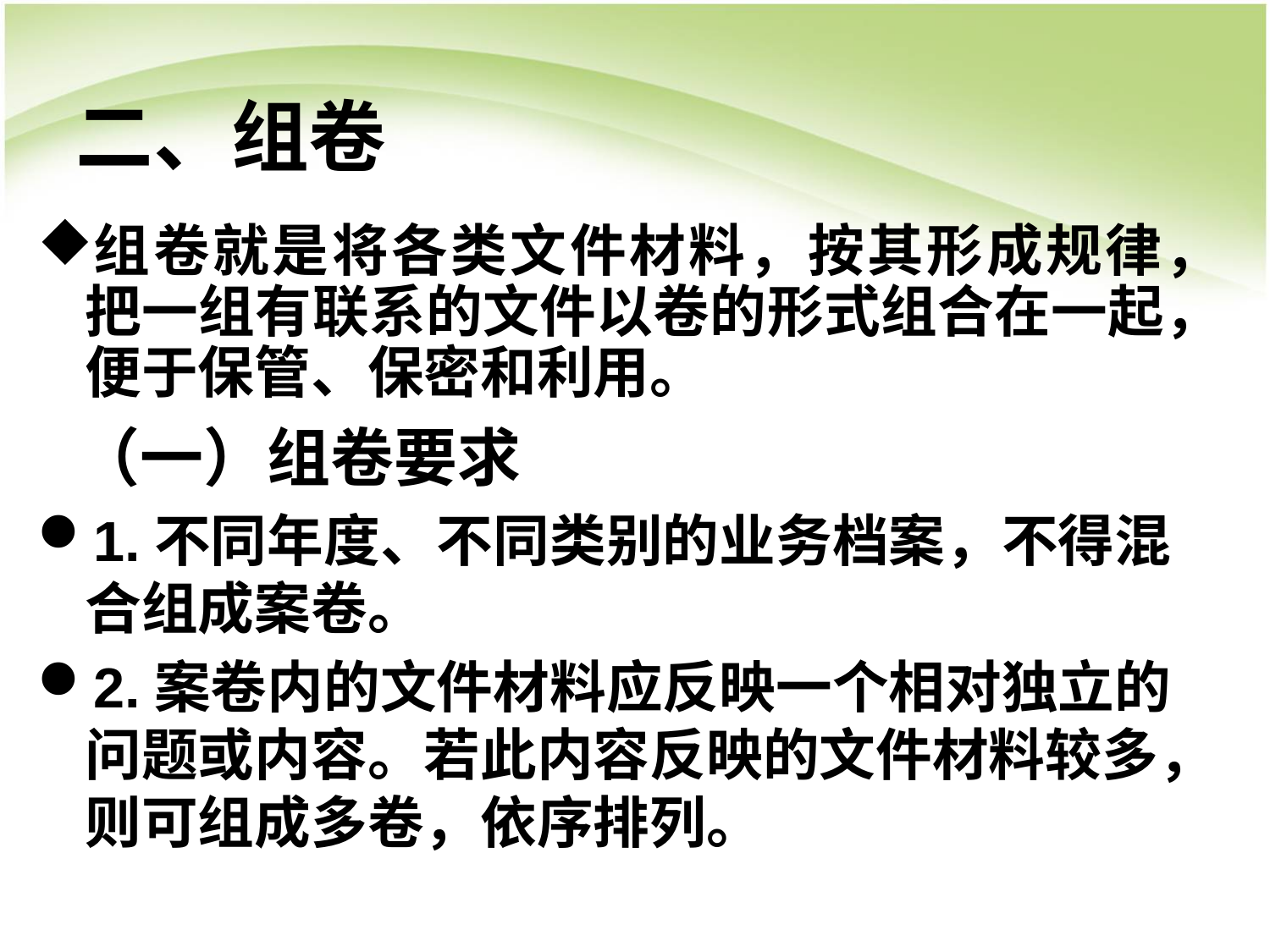

# 二、组卷
组卷就是将各类文件材料，按其形成规律，把一组有联系的文件以卷的形式组合在一起，便于保管、保密和利用。
  （一）组卷要求
1.不同年度、不同类别的业务档案，不得混合组成案卷。
2.案卷内的文件材料应反映一个相对独立的问题或内容。若此内容反映的文件材料较多，则可组成多卷，依序排列。